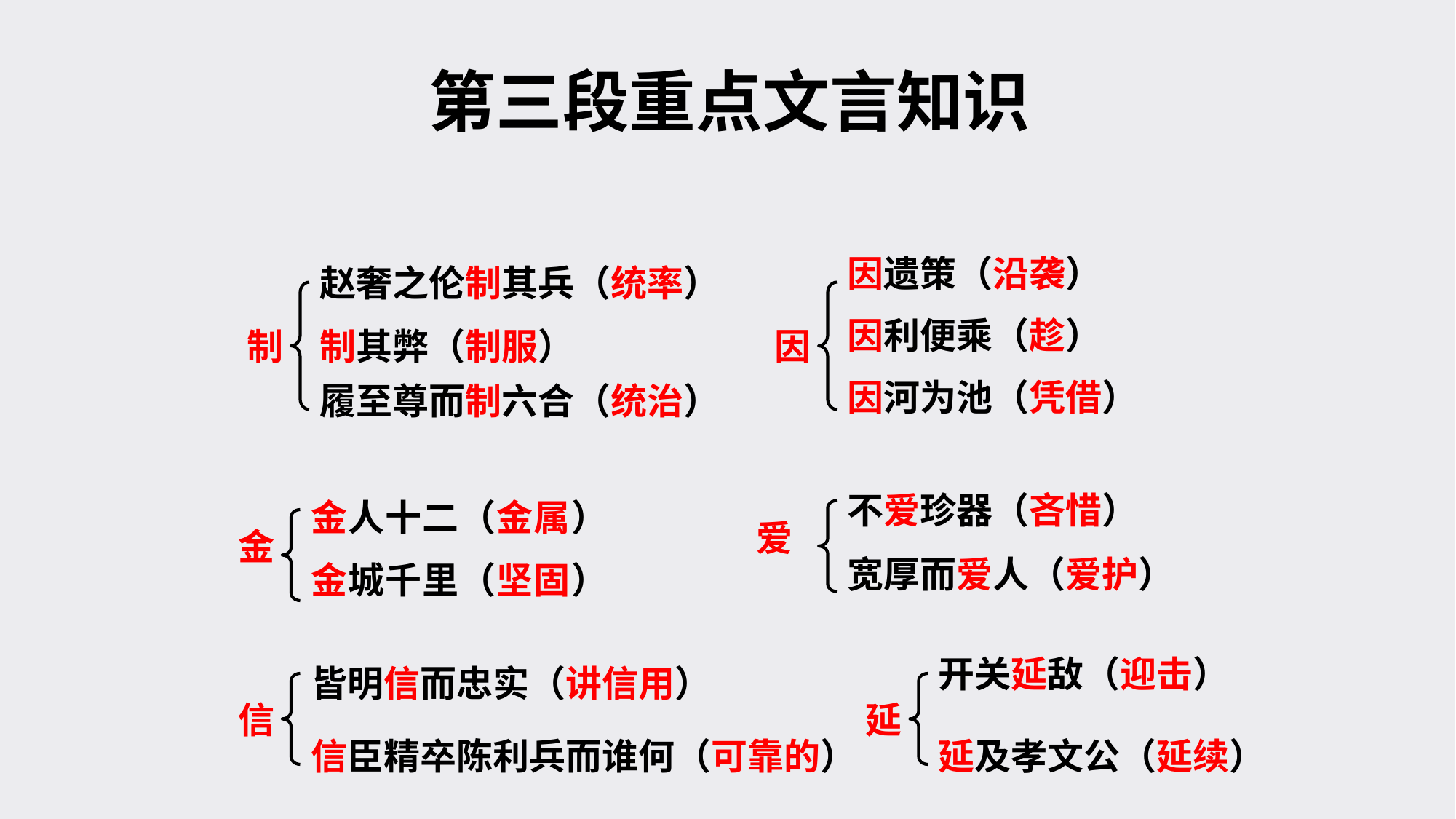

第三段重点文言知识

因遗策（沿袭）
因利便乘（趁）
因河为池（凭借）
赵奢之伦制其兵（统率）

制
制其弊（制服）
因
履至尊而制六合（统治）
不爱珍器（吝惜）
金人十二（金属）
金城千里（坚固）

爱
金
宽厚而爱人（爱护）
开关延敌（迎击）
皆明信而忠实（讲信用）

信
延
信臣精卒陈利兵而谁何（可靠的）
延及孝文公（延续）